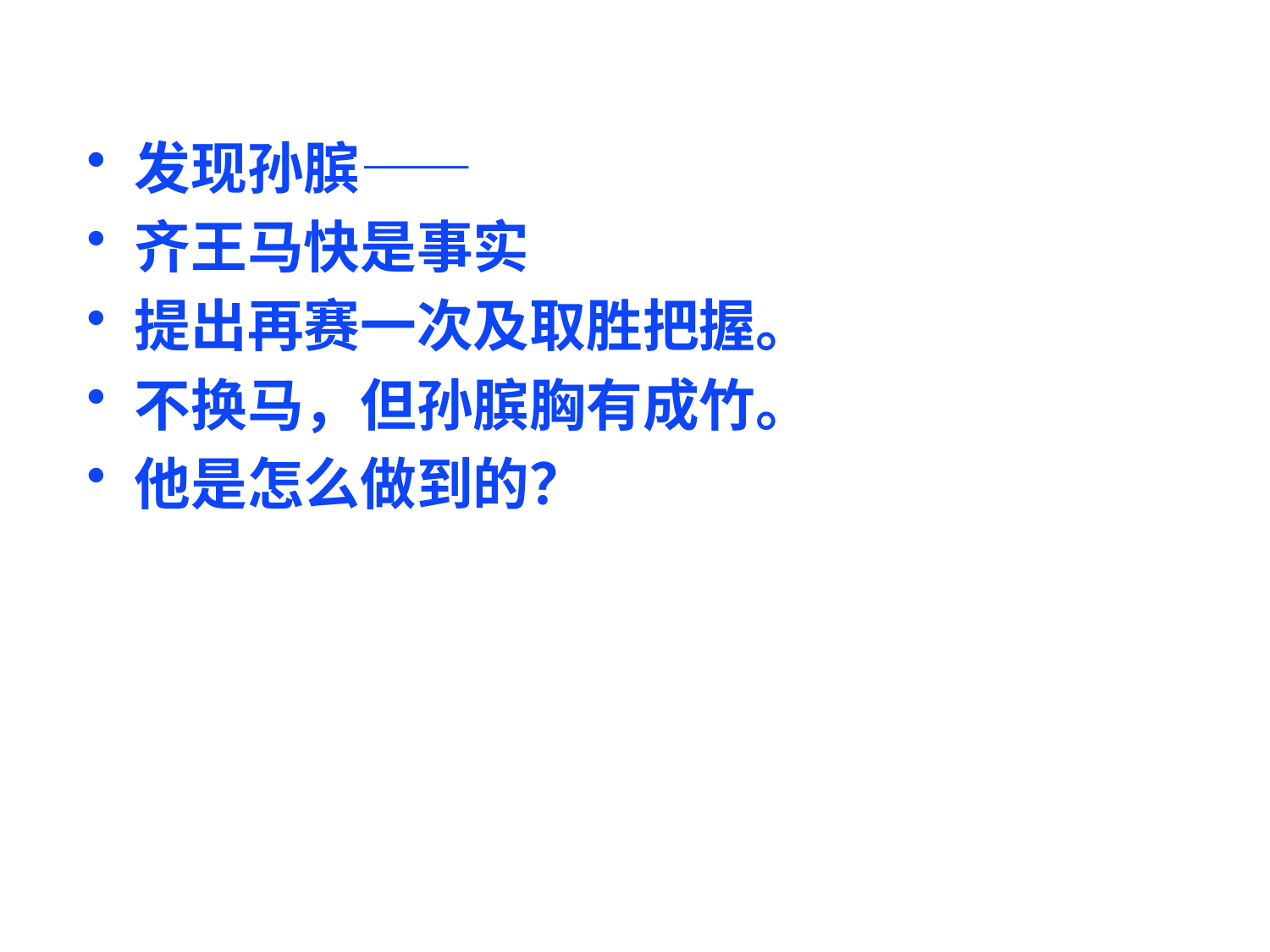

发现孙膑——
齐王马快是事实
提出再赛一次及取胜把握。
不换马，但孙膑胸有成竹。
他是怎么做到的？